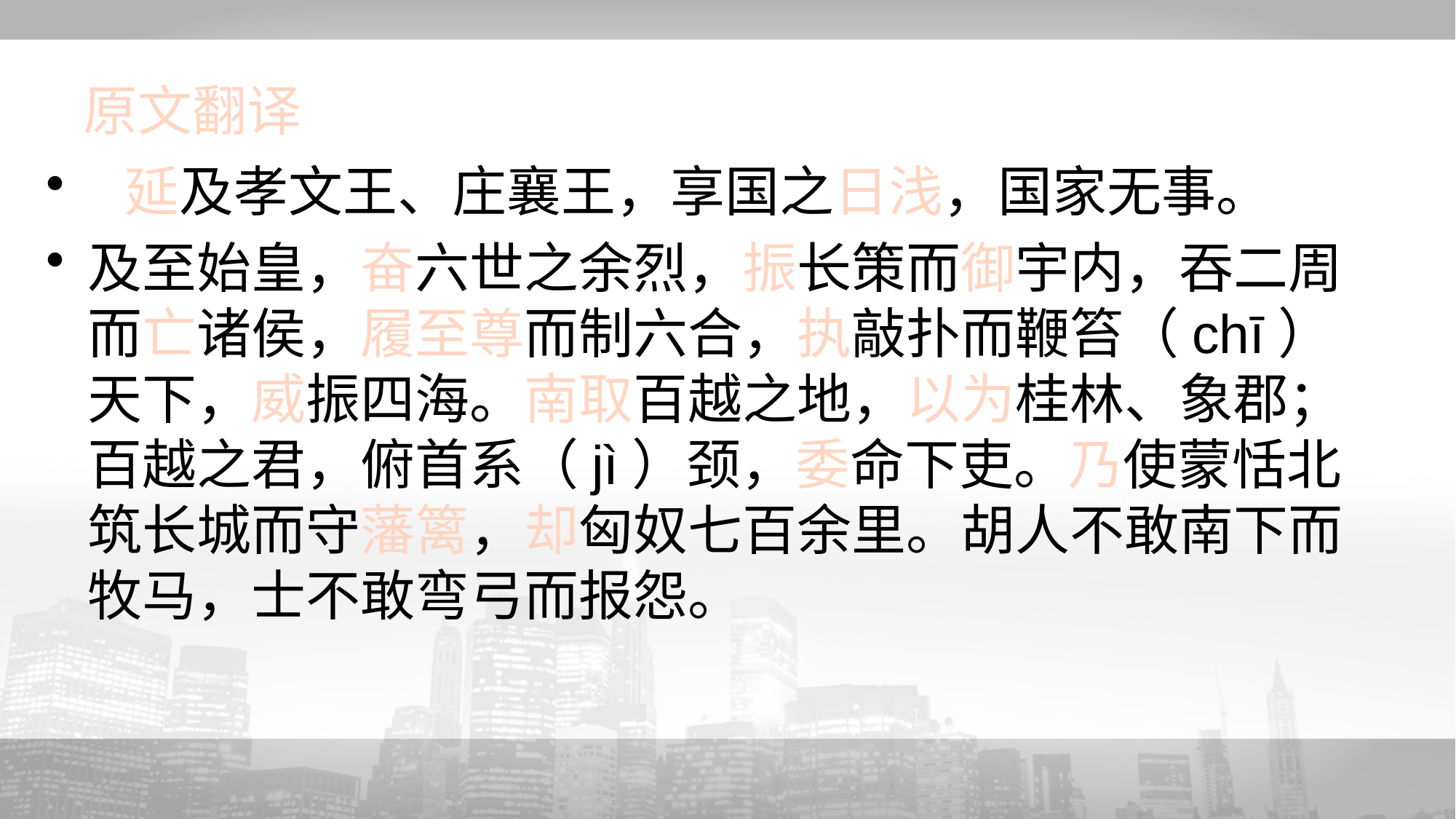

# 原文翻译
  延及孝文王、庄襄王，享国之日浅，国家无事。
及至始皇，奋六世之余烈，振长策而御宇内，吞二周而亡诸侯，履至尊而制六合，执敲扑而鞭笞（chī）天下，威振四海。南取百越之地，以为桂林、象郡；百越之君，俯首系（jì）颈，委命下吏。乃使蒙恬北筑长城而守藩篱，却匈奴七百余里。胡人不敢南下而牧马，士不敢弯弓而报怨。